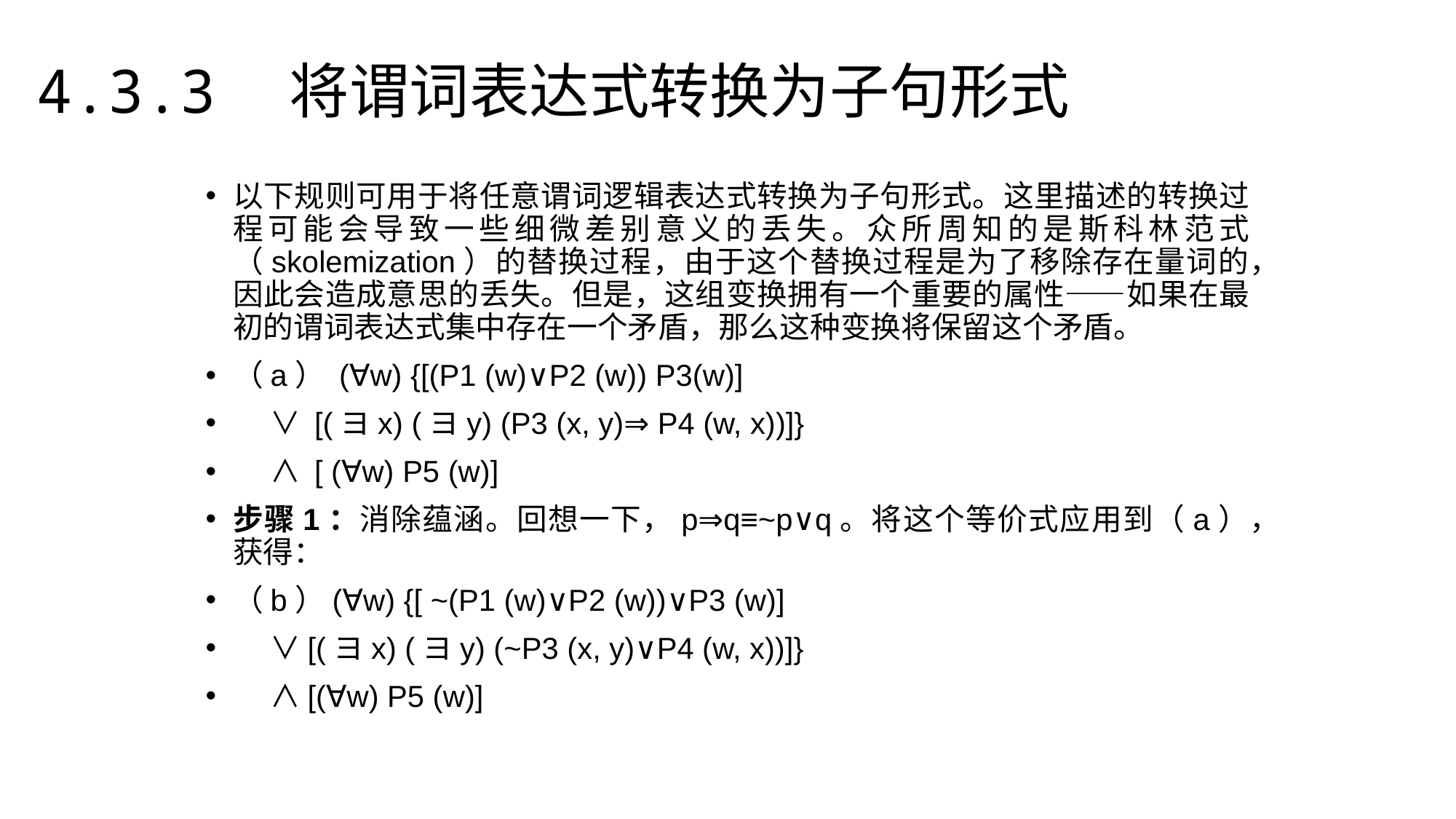

4.3.3　将谓词表达式转换为子句形式
以下规则可用于将任意谓词逻辑表达式转换为子句形式。这里描述的转换过程可能会导致一些细微差别意义的丢失。众所周知的是斯科林范式（skolemization）的替换过程，由于这个替换过程是为了移除存在量词的，因此会造成意思的丢失。但是，这组变换拥有一个重要的属性——如果在最初的谓词表达式集中存在一个矛盾，那么这种变换将保留这个矛盾。
（a） (∀w) {[(P1 (w)∨P2 (w)) P3(w)]
　 ∨ [(ヨx) (ヨy) (P3 (x, y)⇒ P4 (w, x))]}
　 ∧ [ (∀w) P5 (w)]
步骤1：消除蕴涵。回想一下，p⇒q≡~p∨q。将这个等价式应用到（a），获得：
（b）(∀w) {[ ~(P1 (w)∨P2 (w))∨P3 (w)]
　 ∨[(ヨx) (ヨy) (~P3 (x, y)∨P4 (w, x))]}
　 ∧[(∀w) P5 (w)]